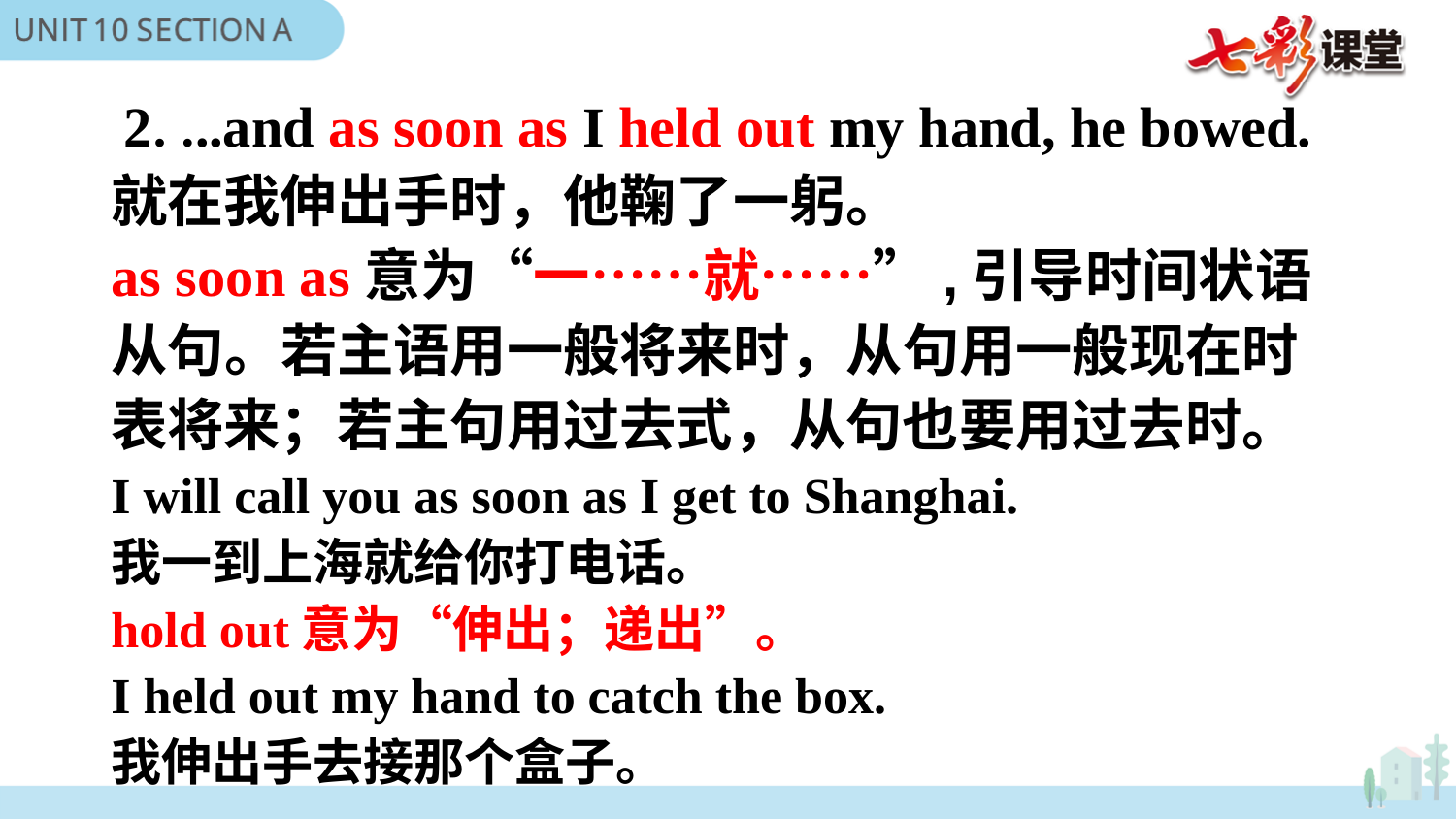

2. ...and as soon as I held out my hand, he bowed.
就在我伸出手时，他鞠了一躬。
as soon as意为“一……就……”,引导时间状语从句。若主语用一般将来时，从句用一般现在时表将来；若主句用过去式，从句也要用过去时。
I will call you as soon as I get to Shanghai.
我一到上海就给你打电话。
hold out意为“伸出；递出”。
I held out my hand to catch the box.
我伸出手去接那个盒子。